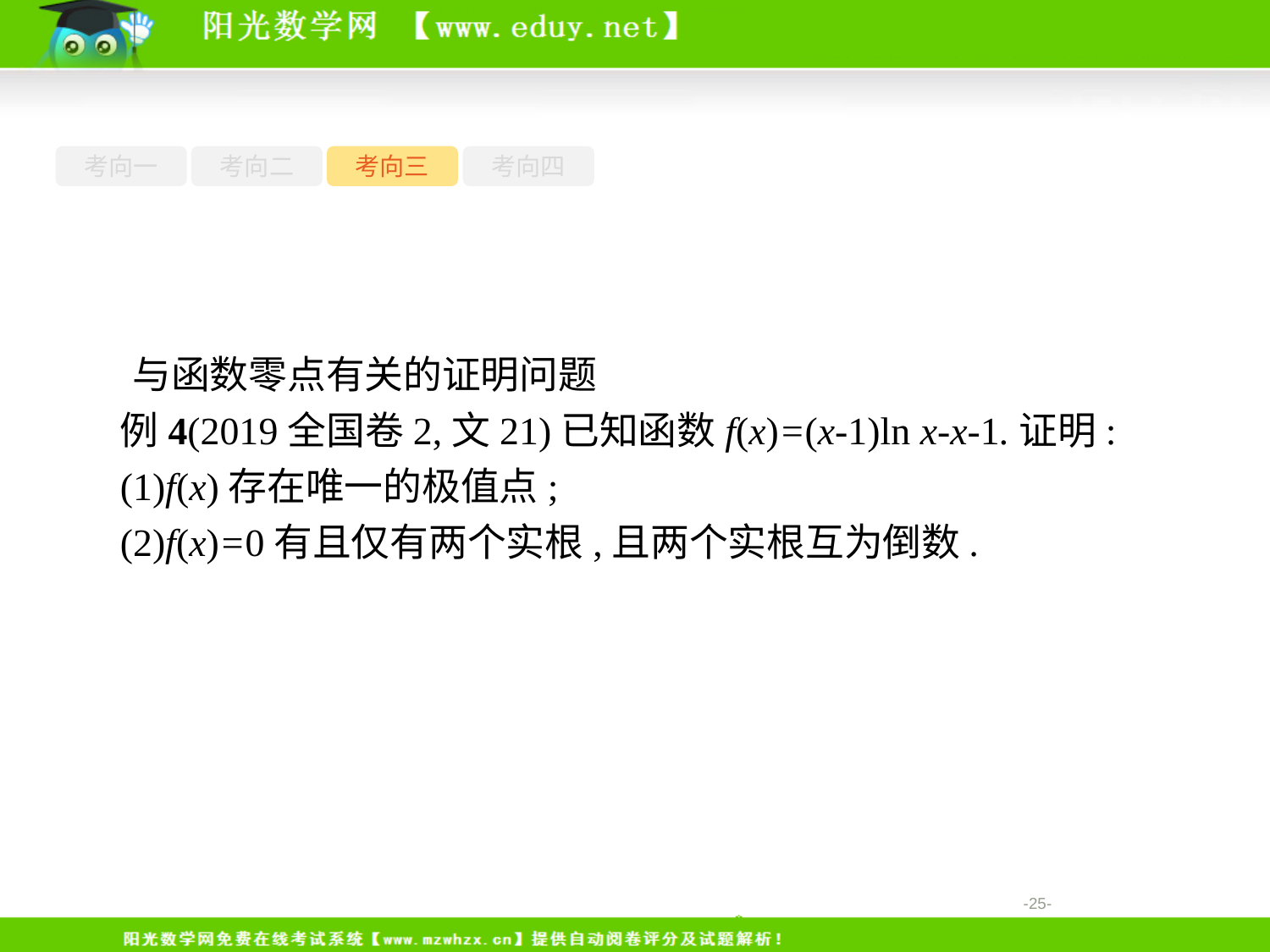

考向一
考向二
考向三
考向四
与函数零点有关的证明问题
例4(2019全国卷2,文21)已知函数f(x)=(x-1)ln x-x-1.证明:
(1)f(x)存在唯一的极值点;
(2)f(x)=0有且仅有两个实根,且两个实根互为倒数.
-25-